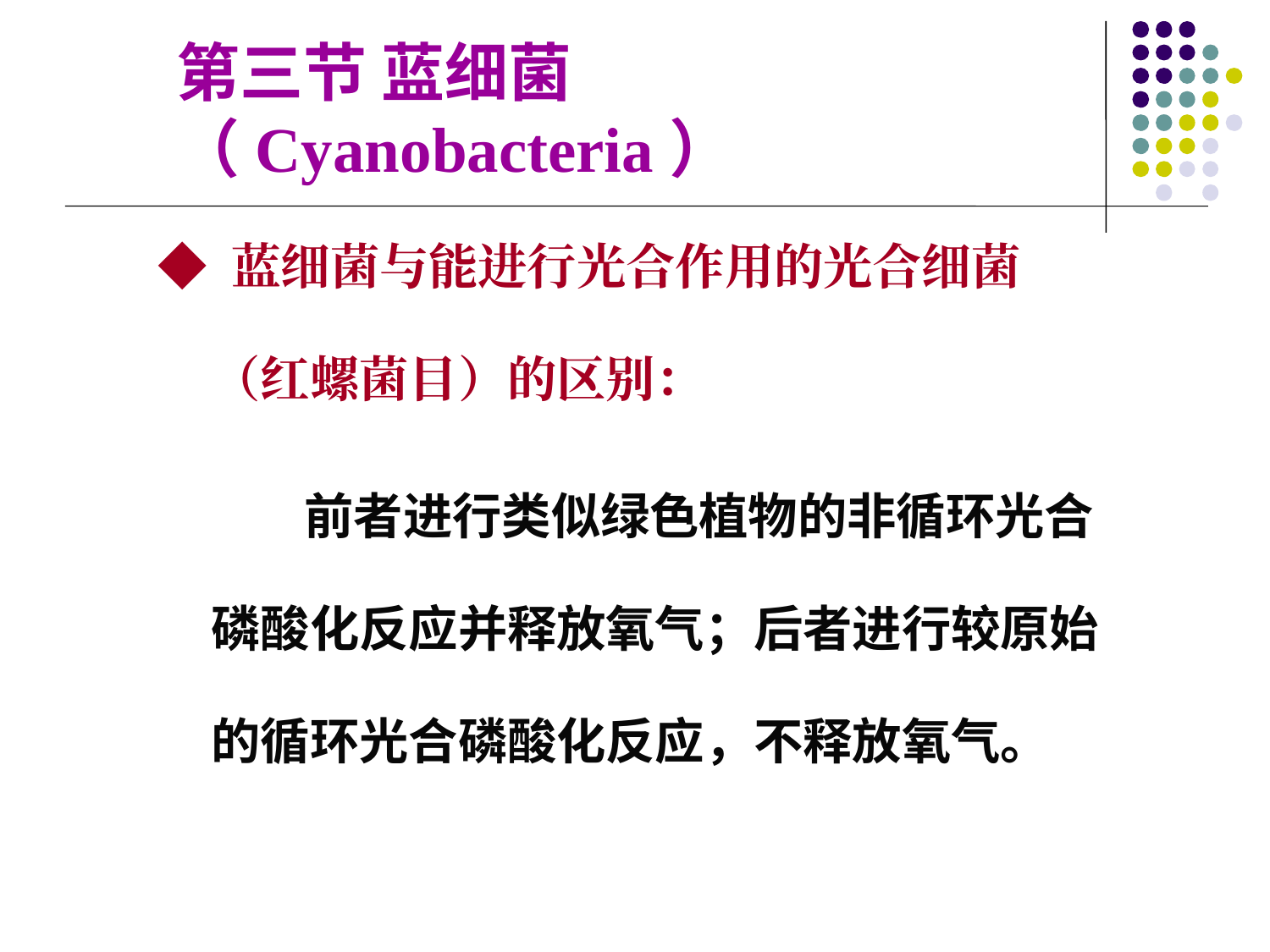

第三节 蓝细菌（Cyanobacteria）
◆ 蓝细菌与能进行光合作用的光合细菌（红螺菌目）的区别：
            前者进行类似绿色植物的非循环光合磷酸化反应并释放氧气；后者进行较原始的循环光合磷酸化反应，不释放氧气。